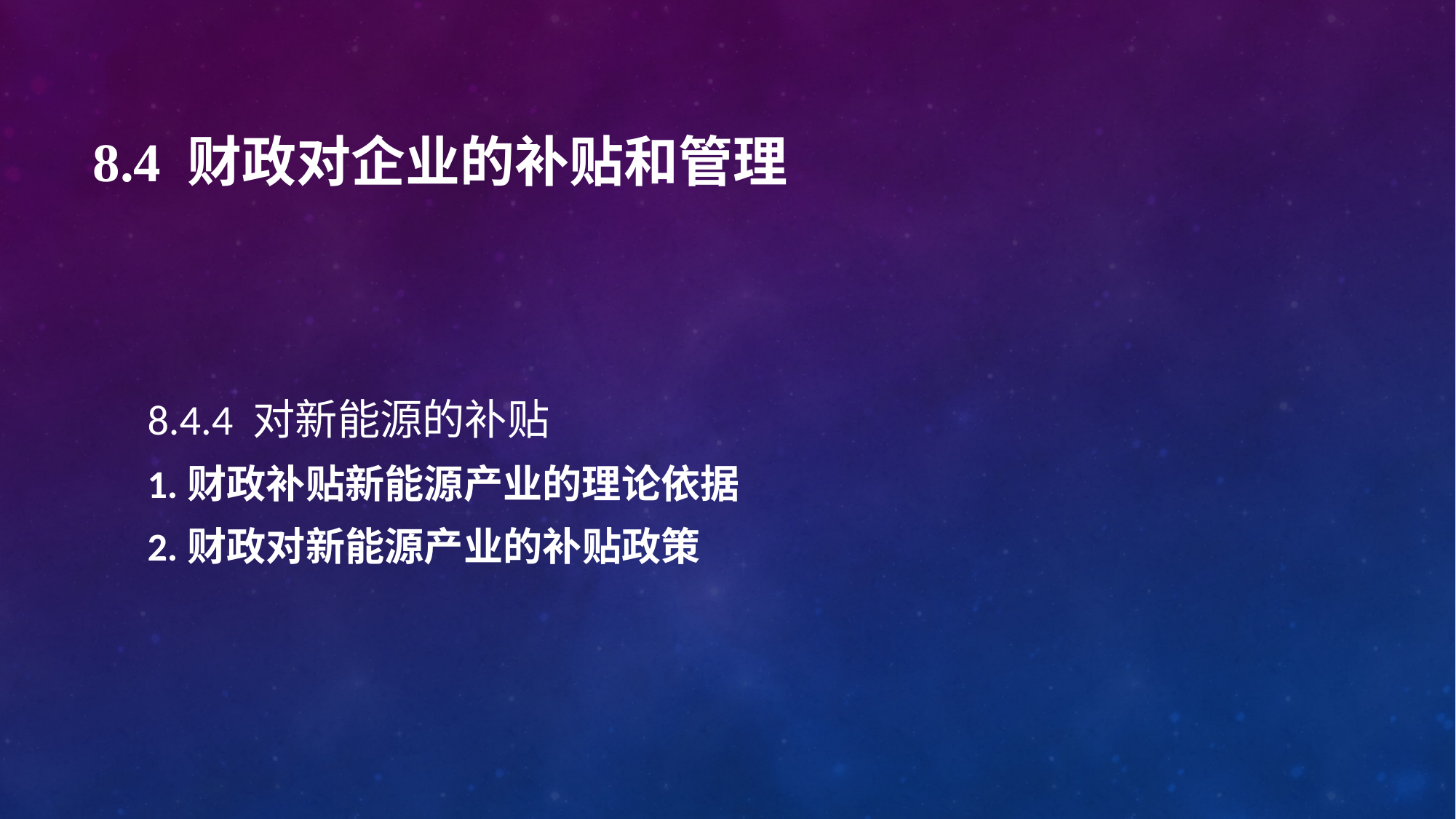

# 8.4 财政对企业的补贴和管理
8.4.4 对新能源的补贴
1.财政补贴新能源产业的理论依据
2.财政对新能源产业的补贴政策